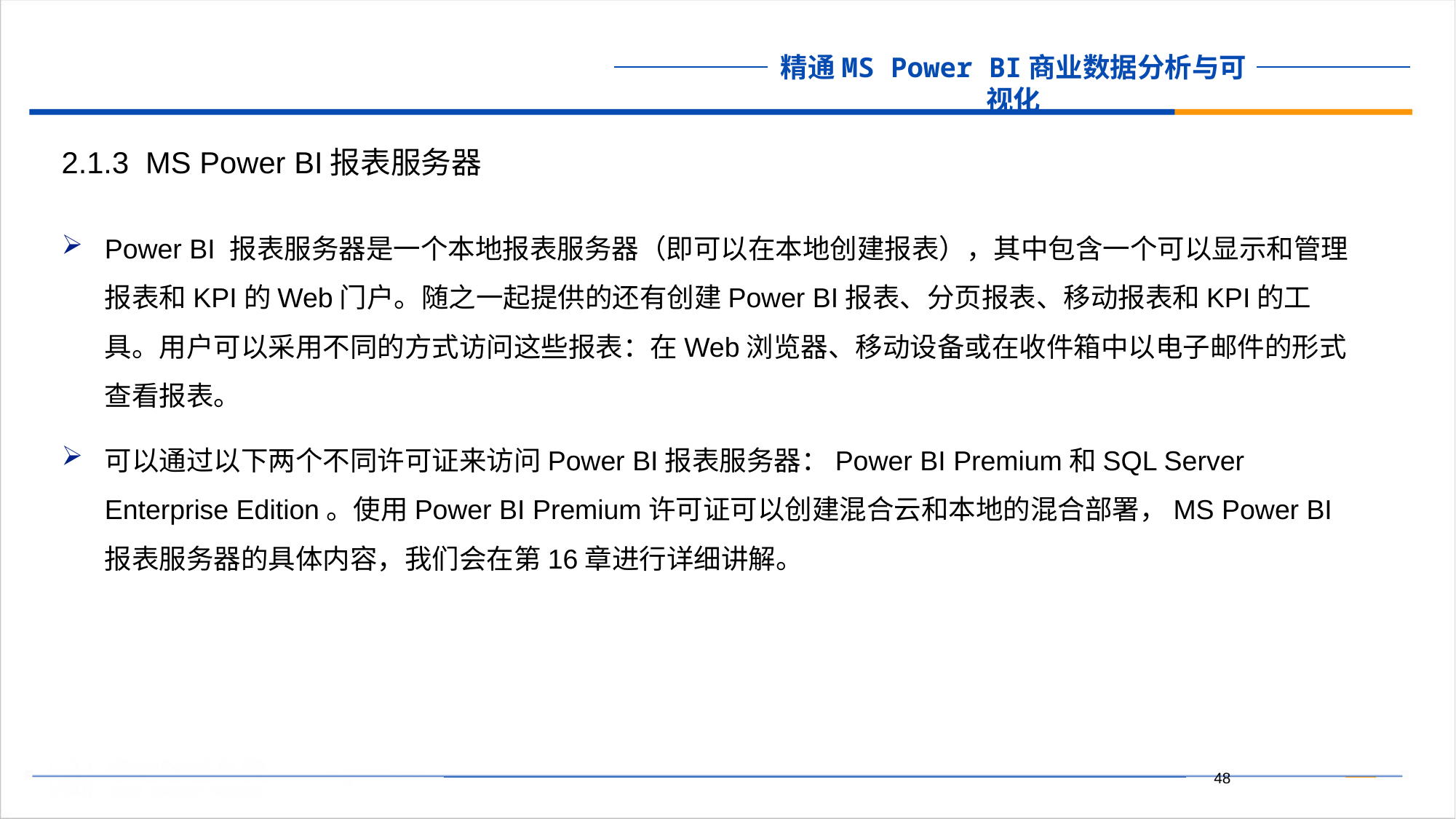

2.1.3  MS Power BI报表服务器
Power BI 报表服务器是一个本地报表服务器（即可以在本地创建报表），其中包含一个可以显示和管理报表和KPI的Web门户。随之一起提供的还有创建Power BI报表、分页报表、移动报表和KPI的工具。用户可以采用不同的方式访问这些报表：在Web浏览器、移动设备或在收件箱中以电子邮件的形式查看报表。
可以通过以下两个不同许可证来访问Power BI报表服务器：Power BI Premium和SQL Server Enterprise Edition。使用Power BI Premium许可证可以创建混合云和本地的混合部署，MS Power BI报表服务器的具体内容，我们会在第16章进行详细讲解。